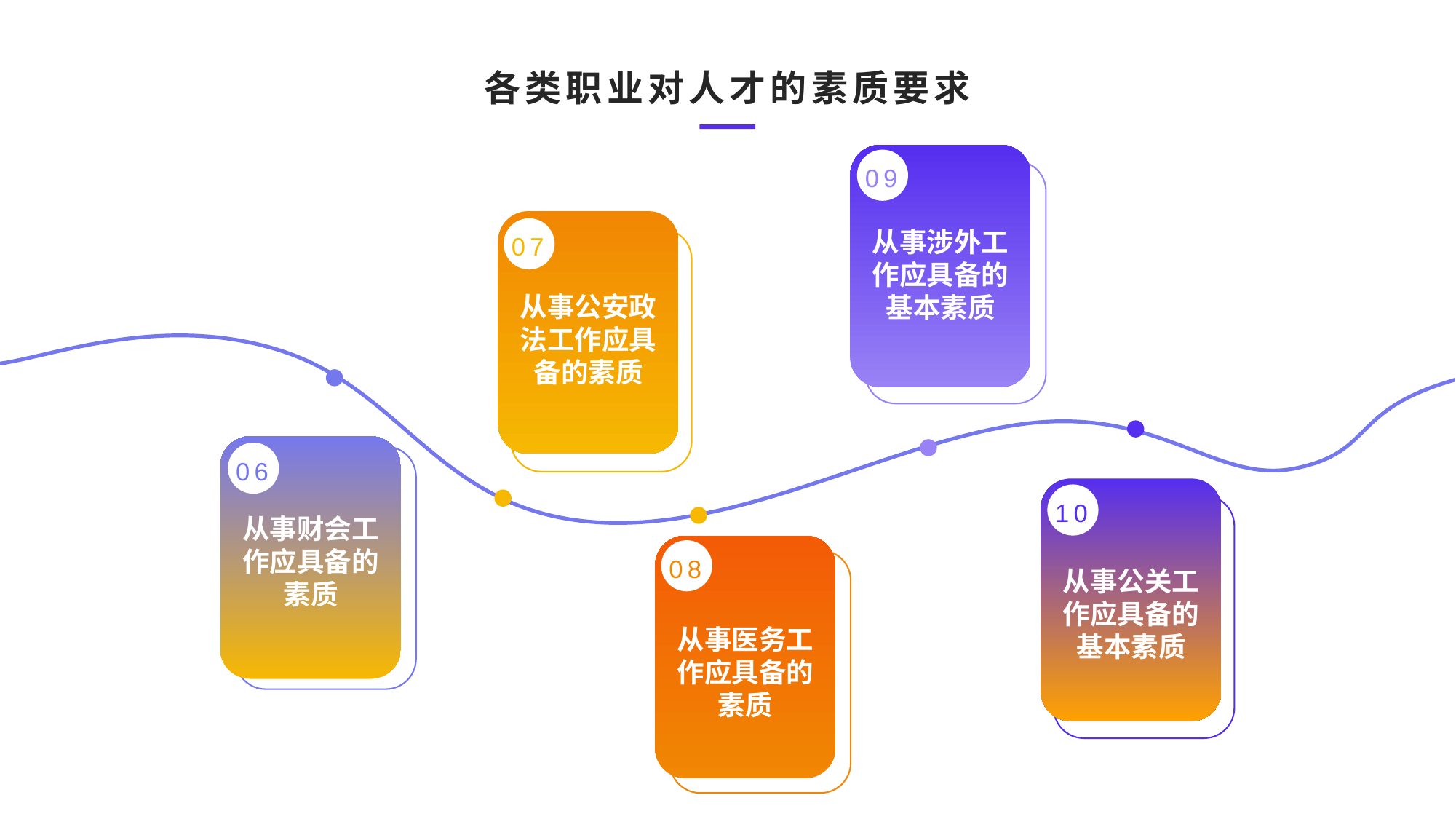

各类职业对人才的素质要求

09

从事涉外工作应具备的基本素质
07

从事公安政法工作应具备的素质

06

10

从事财会工作应具备的素质

08

从事公关工作应具备的基本素质
从事医务工作应具备的素质